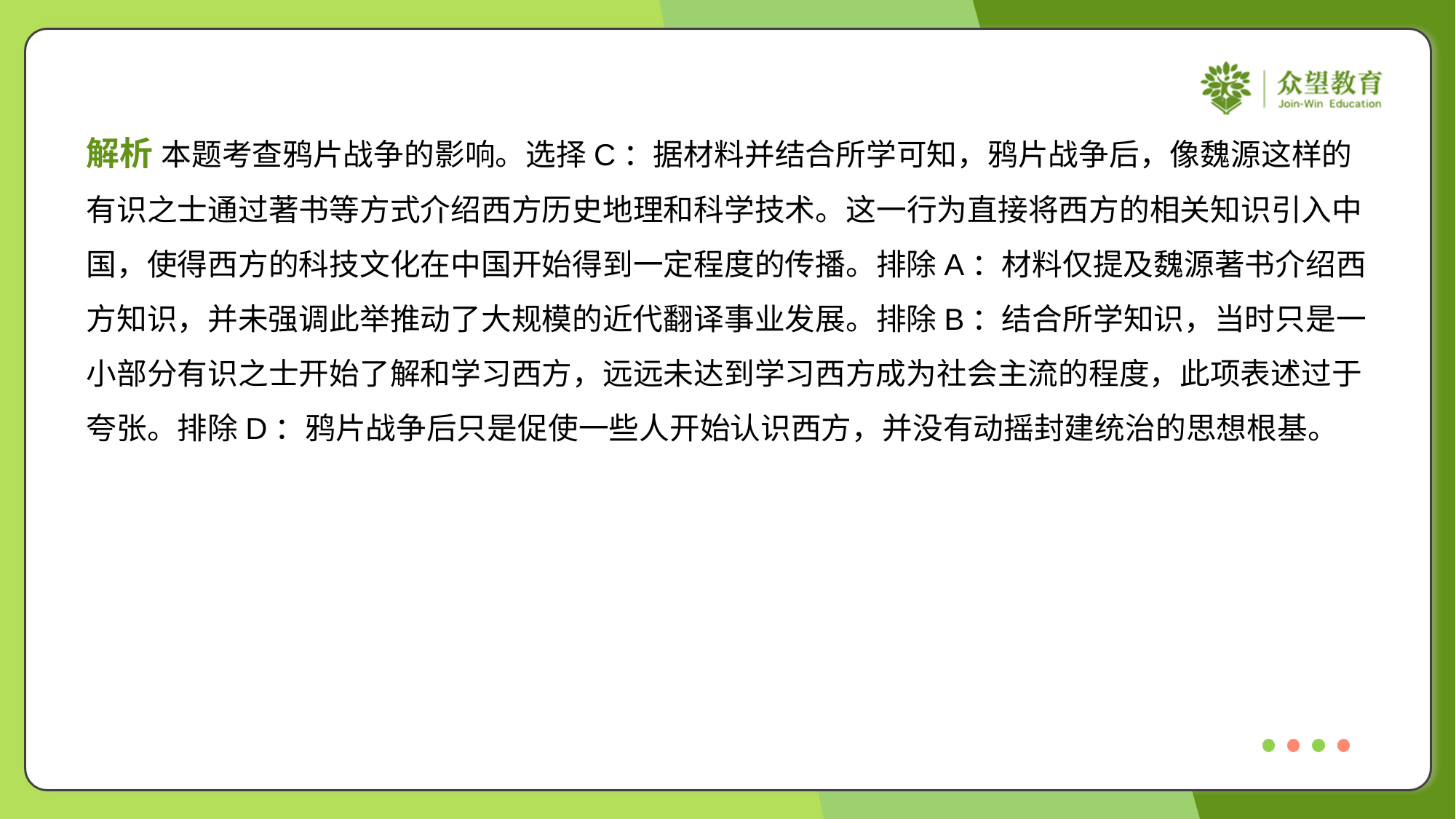

解析 本题考查鸦片战争的影响。选择C：据材料并结合所学可知，鸦片战争后，像魏源这样的
有识之士通过著书等方式介绍西方历史地理和科学技术。这一行为直接将西方的相关知识引入中
国，使得西方的科技文化在中国开始得到一定程度的传播。排除A：材料仅提及魏源著书介绍西
方知识，并未强调此举推动了大规模的近代翻译事业发展。排除B：结合所学知识，当时只是一
小部分有识之士开始了解和学习西方，远远未达到学习西方成为社会主流的程度，此项表述过于
夸张。排除D：鸦片战争后只是促使一些人开始认识西方，并没有动摇封建统治的思想根基。